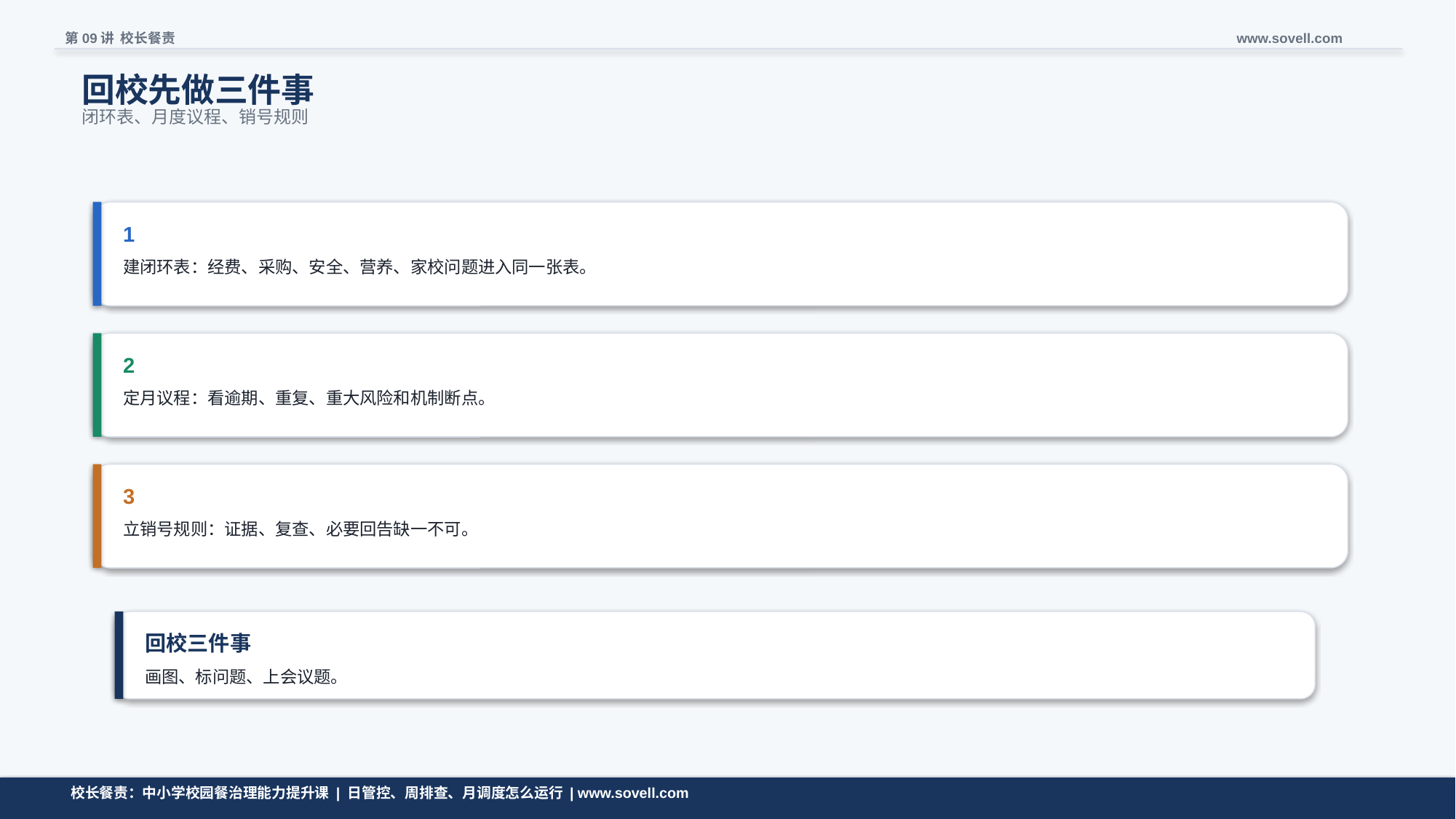

第09讲  校长餐责
www.sovell.com

回校先做三件事
闭环表、月度议程、销号规则

1
建闭环表：经费、采购、安全、营养、家校问题进入同一张表。

2
定月议程：看逾期、重复、重大风险和机制断点。

3
立销号规则：证据、复查、必要回告缺一不可。

回校三件事
画图、标问题、上会议题。

动作要小，但要能立刻开工。
校长餐责：中小学校园餐治理能力提升课 | 日管控、周排查、月调度怎么运行 | www.sovell.com